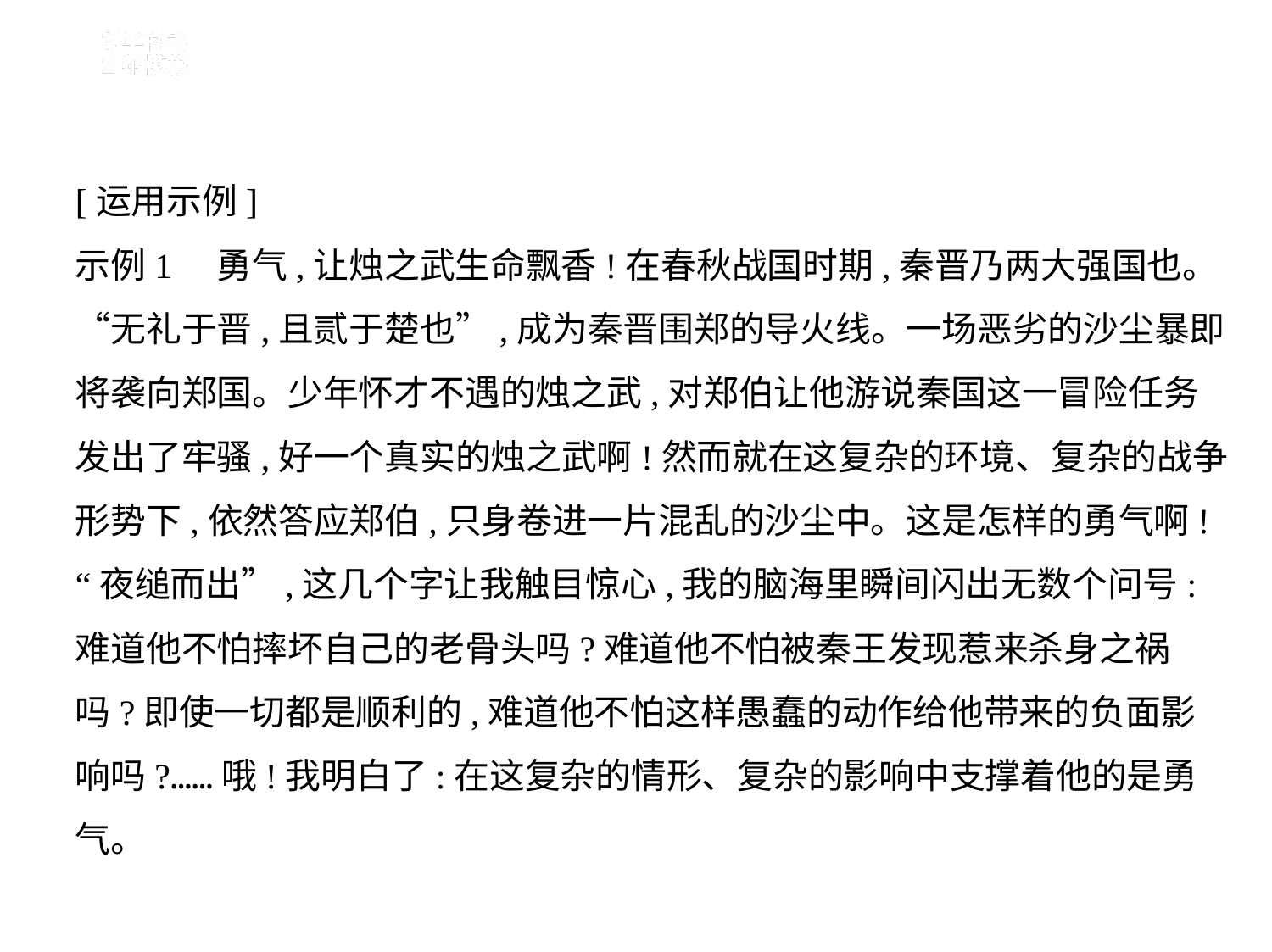

[运用示例]
示例1    勇气,让烛之武生命飘香!在春秋战国时期,秦晋乃两大强国也。
“无礼于晋,且贰于楚也”,成为秦晋围郑的导火线。一场恶劣的沙尘暴即
将袭向郑国。少年怀才不遇的烛之武,对郑伯让他游说秦国这一冒险任务
发出了牢骚,好一个真实的烛之武啊!然而就在这复杂的环境、复杂的战争
形势下,依然答应郑伯,只身卷进一片混乱的沙尘中。这是怎样的勇气啊!
“夜缒而出”,这几个字让我触目惊心,我的脑海里瞬间闪出无数个问号:
难道他不怕摔坏自己的老骨头吗?难道他不怕被秦王发现惹来杀身之祸
吗?即使一切都是顺利的,难道他不怕这样愚蠢的动作给他带来的负面影
响吗?……哦!我明白了:在这复杂的情形、复杂的影响中支撑着他的是勇
气。